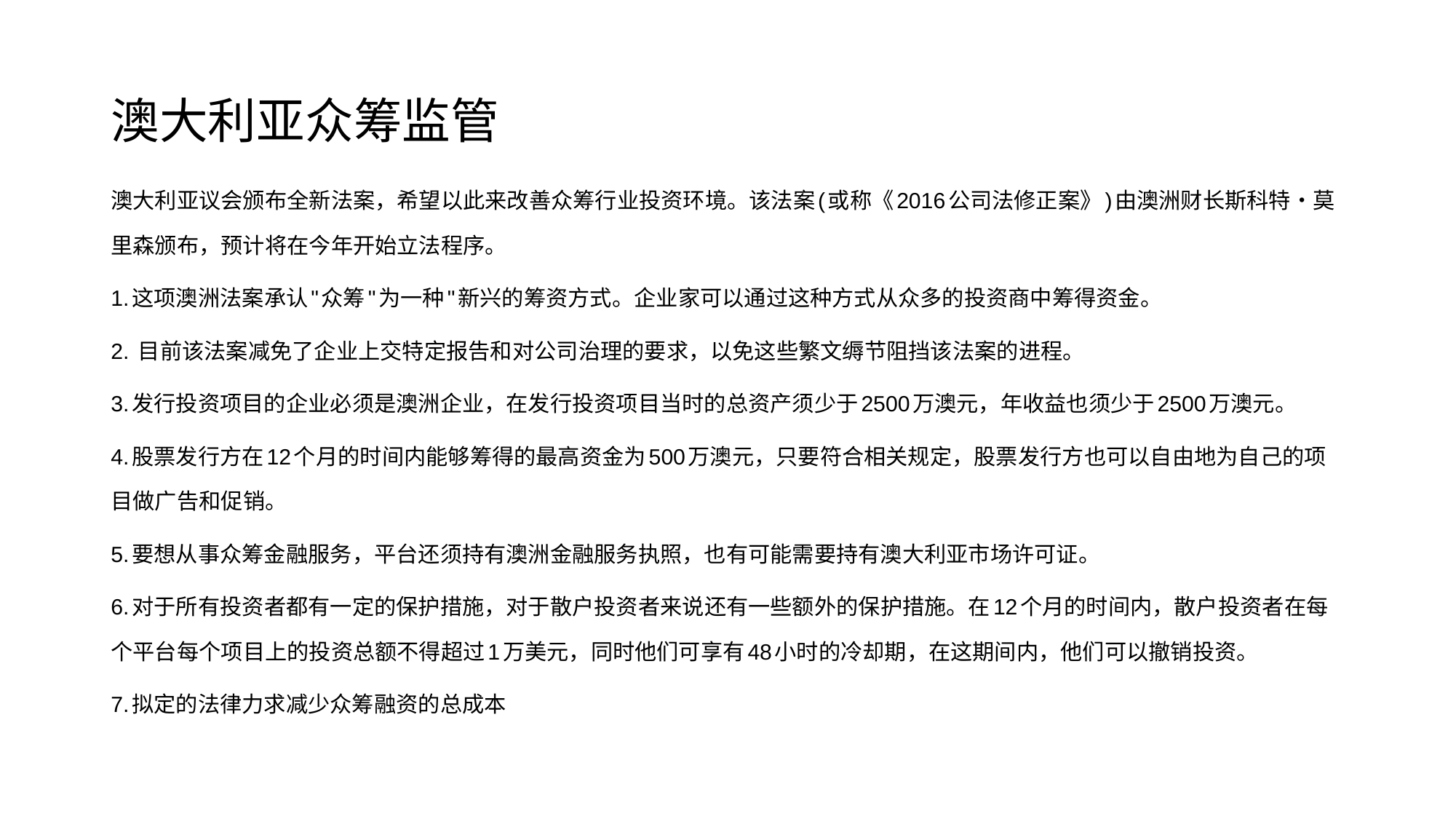

# 澳大利亚众筹监管
澳大利亚议会颁布全新法案，希望以此来改善众筹行业投资环境。该法案(或称《2016公司法修正案》)由澳洲财长斯科特・莫里森颁布，预计将在今年开始立法程序。
1.这项澳洲法案承认"众筹"为一种"新兴的筹资方式。企业家可以通过这种方式从众多的投资商中筹得资金。
2. 目前该法案减免了企业上交特定报告和对公司治理的要求，以免这些繁文缛节阻挡该法案的进程。
3.发行投资项目的企业必须是澳洲企业，在发行投资项目当时的总资产须少于2500万澳元，年收益也须少于2500万澳元。
4.股票发行方在12个月的时间内能够筹得的最高资金为500万澳元，只要符合相关规定，股票发行方也可以自由地为自己的项目做广告和促销。
5.要想从事众筹金融服务，平台还须持有澳洲金融服务执照，也有可能需要持有澳大利亚市场许可证。
6.对于所有投资者都有一定的保护措施，对于散户投资者来说还有一些额外的保护措施。在12个月的时间内，散户投资者在每个平台每个项目上的投资总额不得超过1万美元，同时他们可享有48小时的冷却期，在这期间内，他们可以撤销投资。
7.拟定的法律力求减少众筹融资的总成本